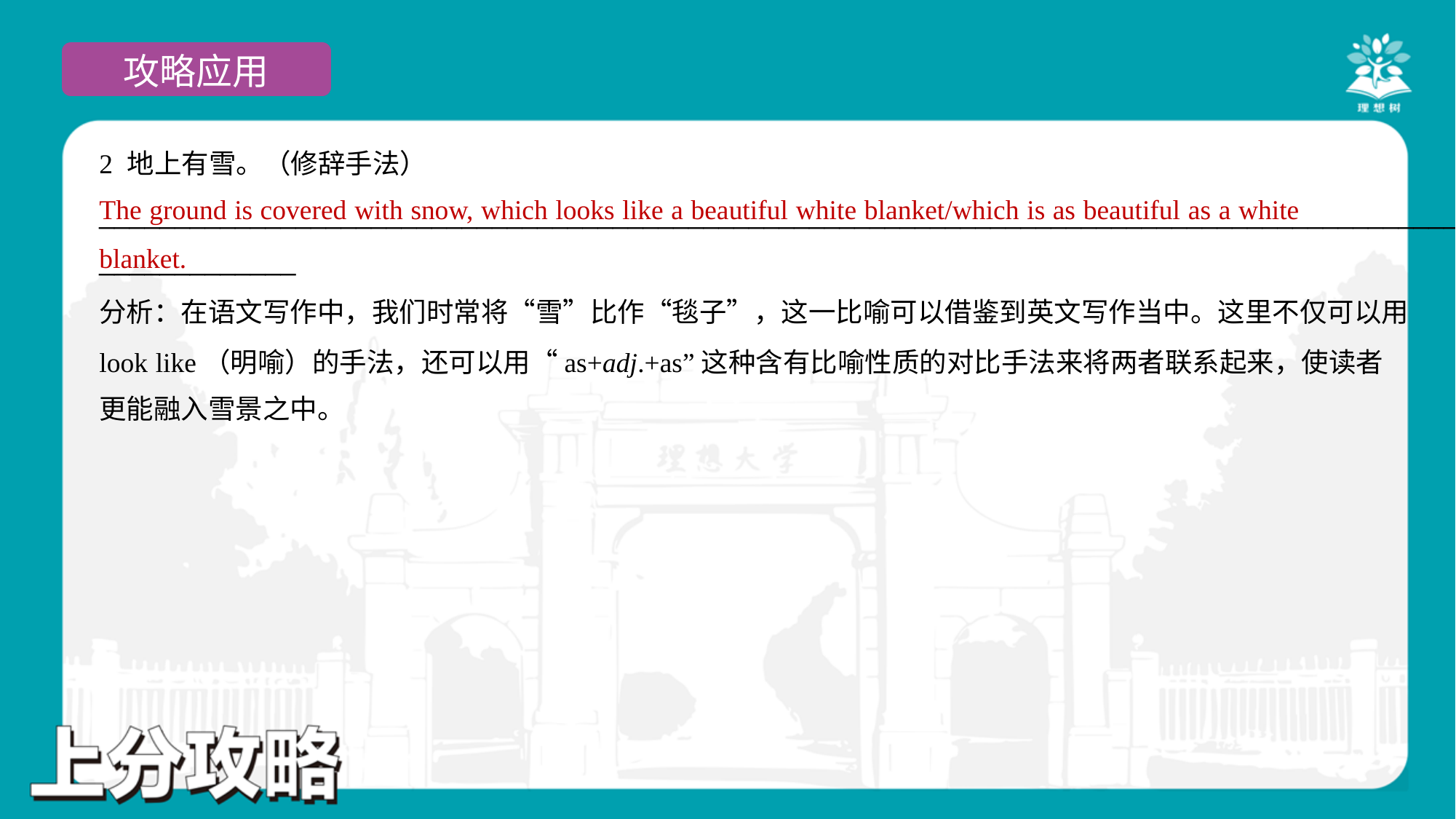

2 地上有雪。（修辞手法）
____________________________________________________________________________________________
_____________
The ground is covered with snow, which looks like a beautiful white blanket/which is as beautiful as a white blanket.
分析：在语文写作中，我们时常将“雪”比作“毯子”，这一比喻可以借鉴到英文写作当中。这里不仅可以用
look like（明喻）的手法，还可以用“as+adj.+as”这种含有比喻性质的对比手法来将两者联系起来，使读者
更能融入雪景之中。